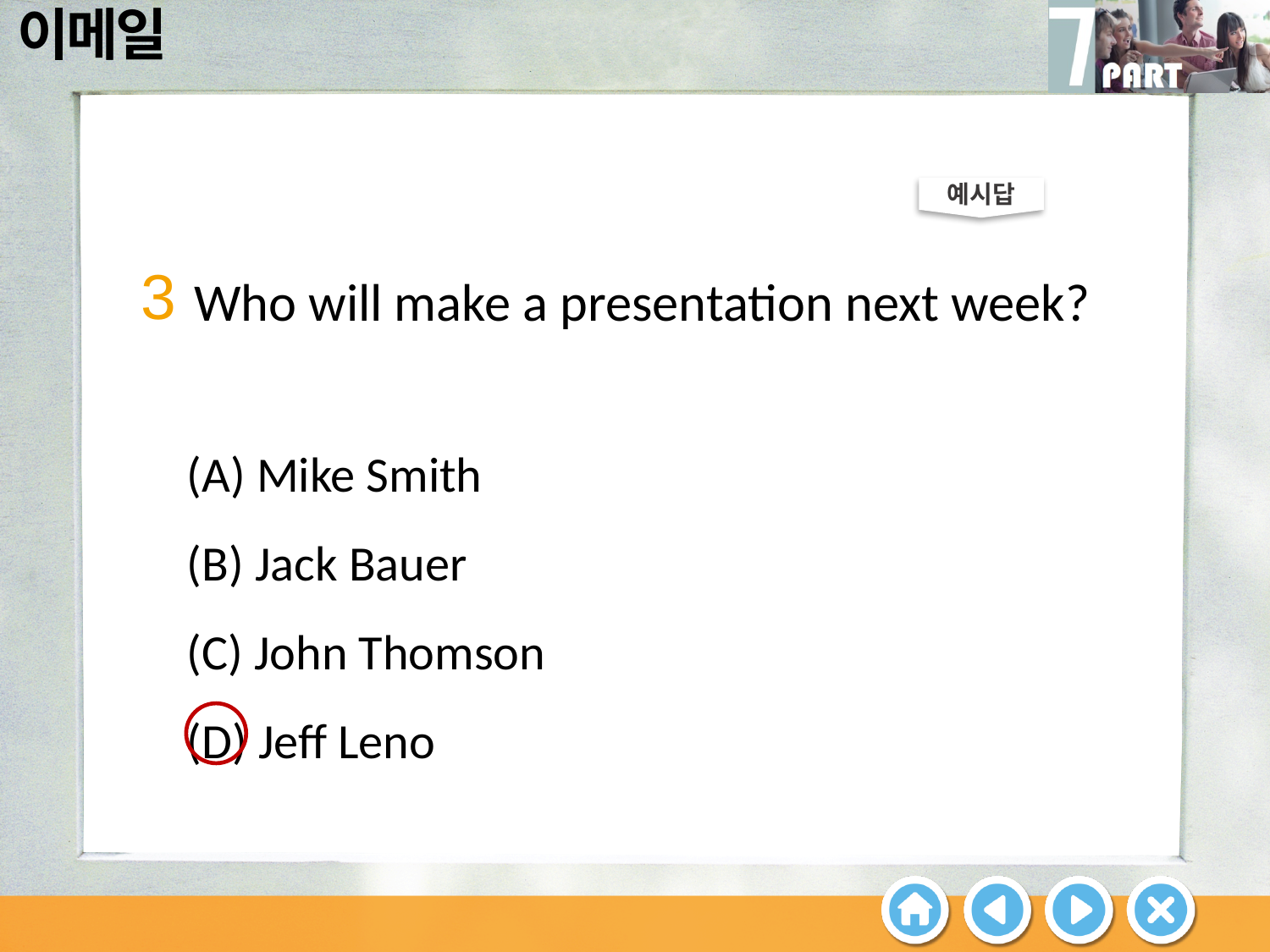

예시답
3
Who will make a presentation next week?
(A) Mike Smith
(B) Jack Bauer
(C) John Thomson
(D) Jeff Leno